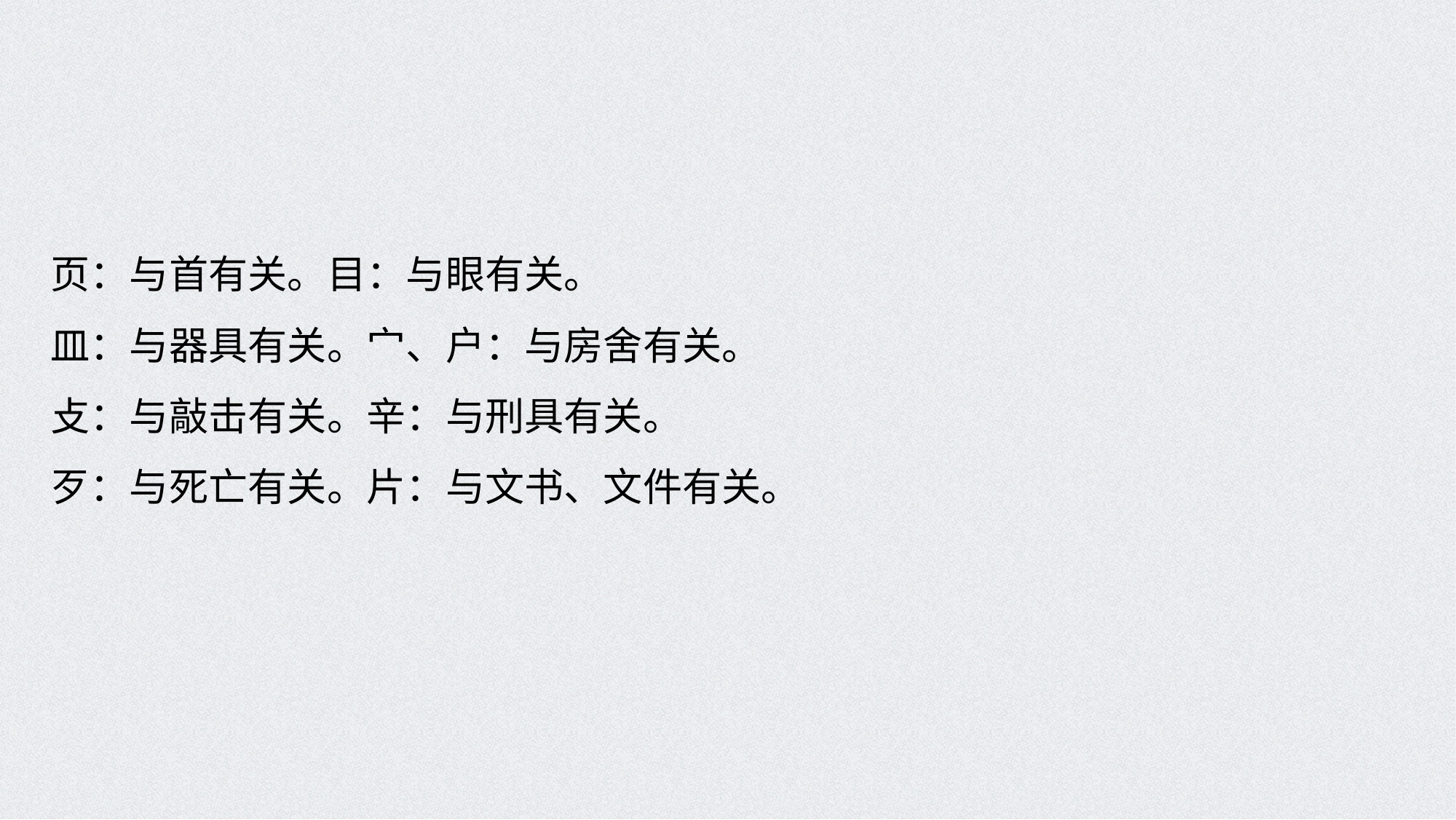

页：与首有关。目：与眼有关。
皿：与器具有关。宀、户：与房舍有关。
攴：与敲击有关。辛：与刑具有关。
歹：与死亡有关。片：与文书、文件有关。